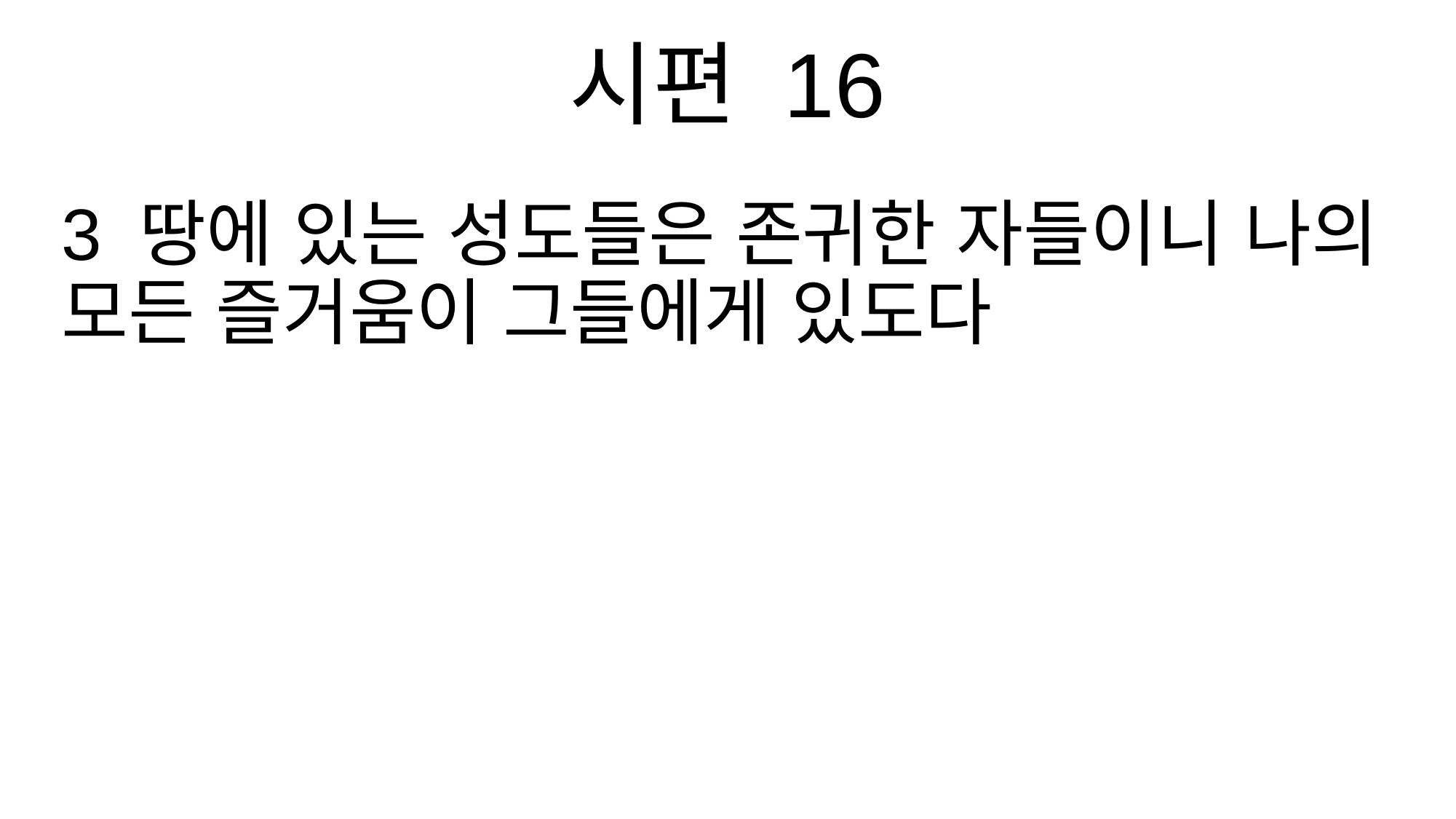

시편 16
3 땅에 있는 성도들은 존귀한 자들이니 나의 모든 즐거움이 그들에게 있도다